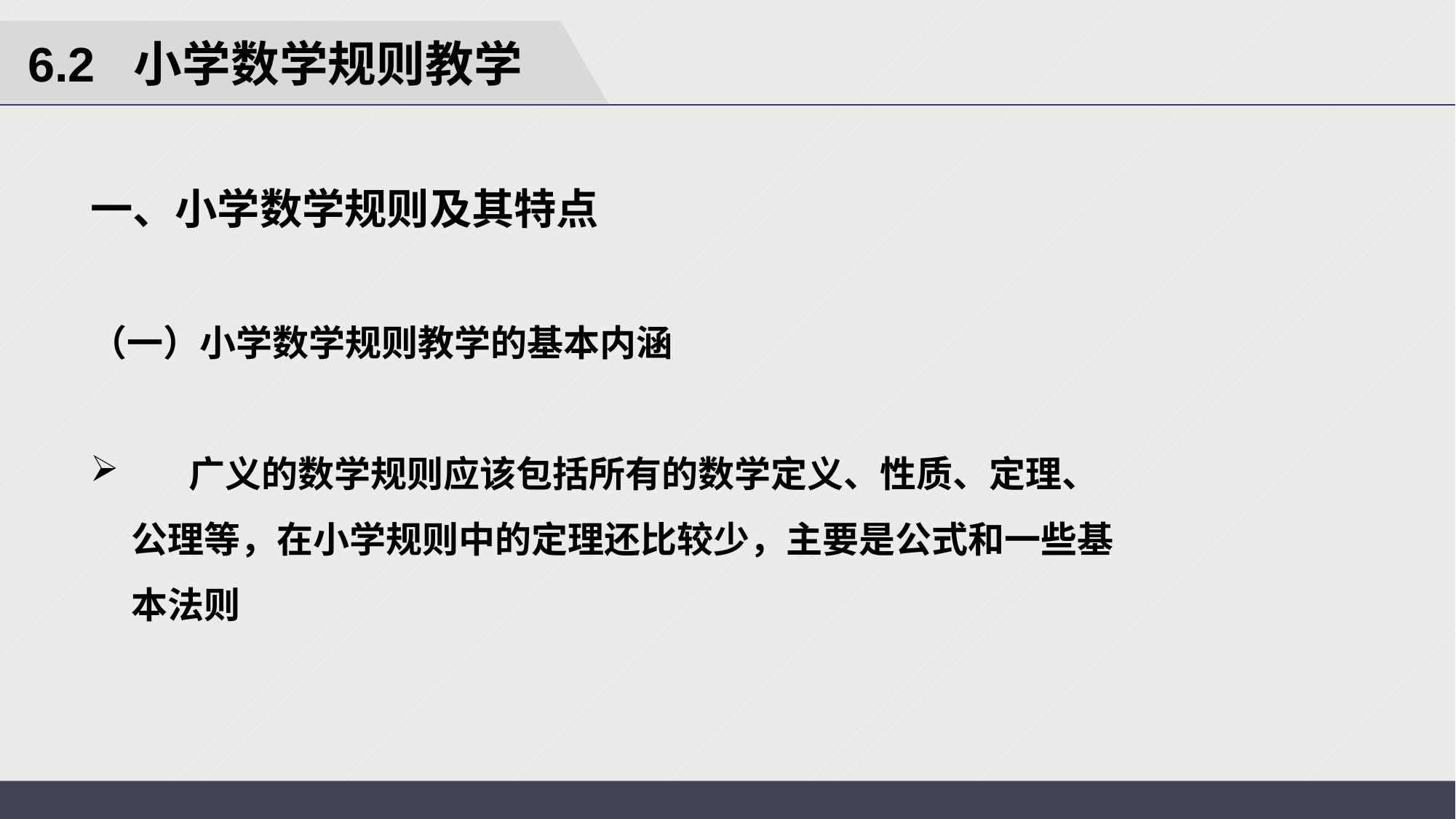

6.2  小学数学规则教学
一、小学数学规则及其特点

（一）小学数学规则教学的基本内涵

      广义的数学规则应该包括所有的数学定义、性质、定理、公理等，在小学规则中的定理还比较少，主要是公式和一些基本法则